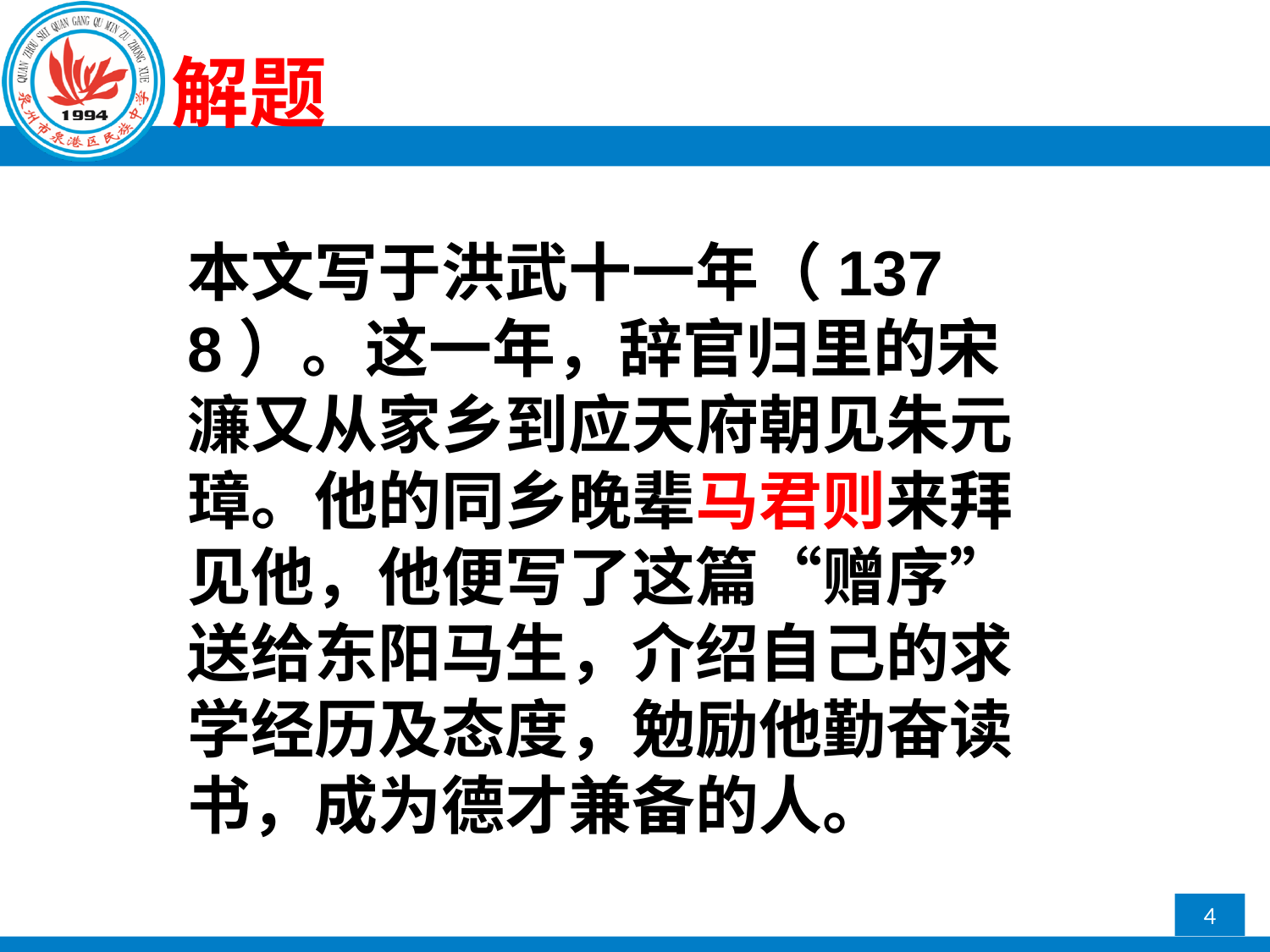

解题
本文写于洪武十一年（1378）。这一年，辞官归里的宋濂又从家乡到应天府朝见朱元璋。他的同乡晚辈马君则来拜见他，他便写了这篇“赠序”送给东阳马生，介绍自己的求学经历及态度，勉励他勤奋读书，成为德才兼备的人。